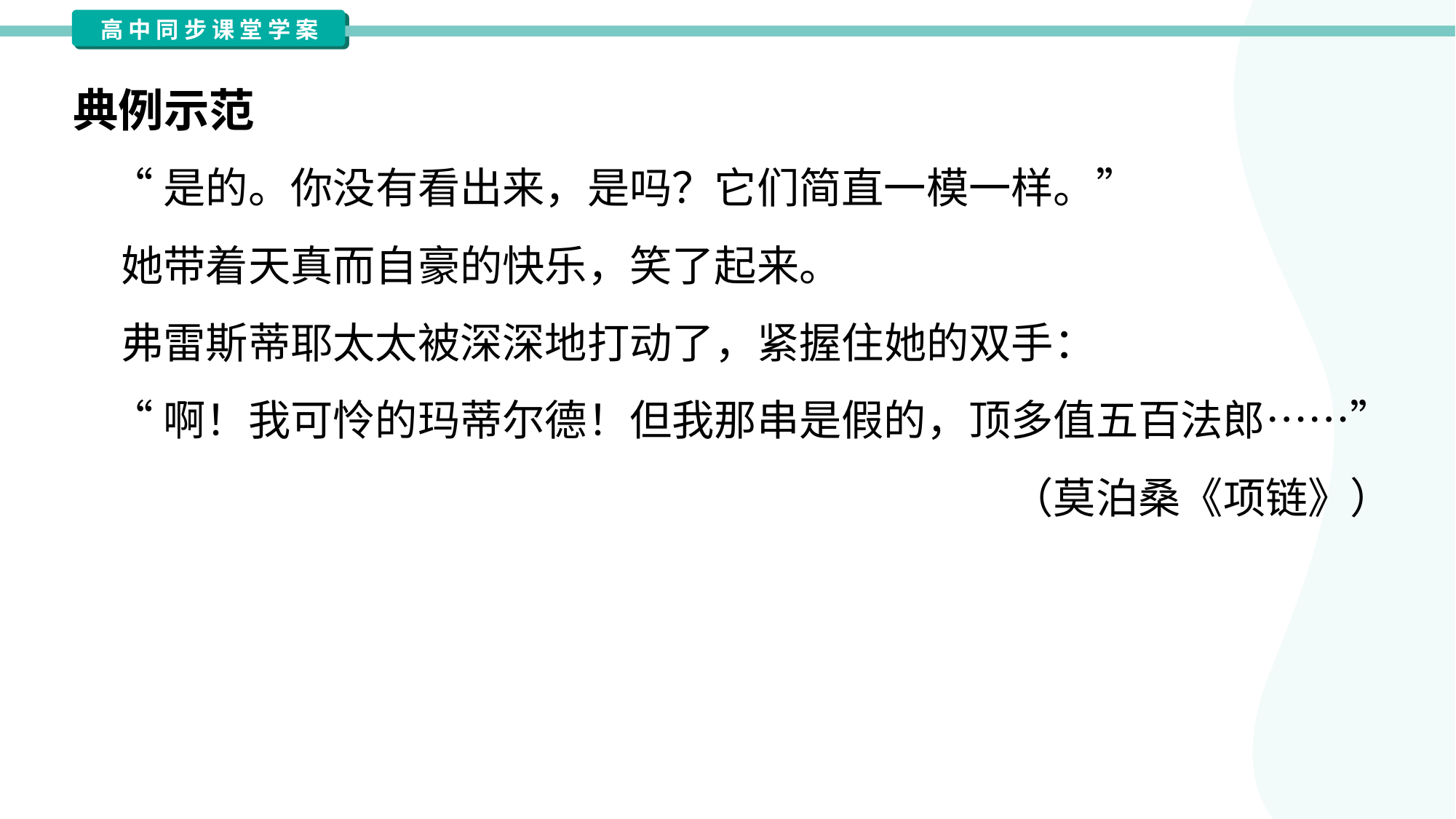

典例示范
    “是的。你没有看出来，是吗？它们简直一模一样。”
    她带着天真而自豪的快乐，笑了起来。
    弗雷斯蒂耶太太被深深地打动了，紧握住她的双手：
    “啊！我可怜的玛蒂尔德！但我那串是假的，顶多值五百法郎……”
（莫泊桑《项链》）